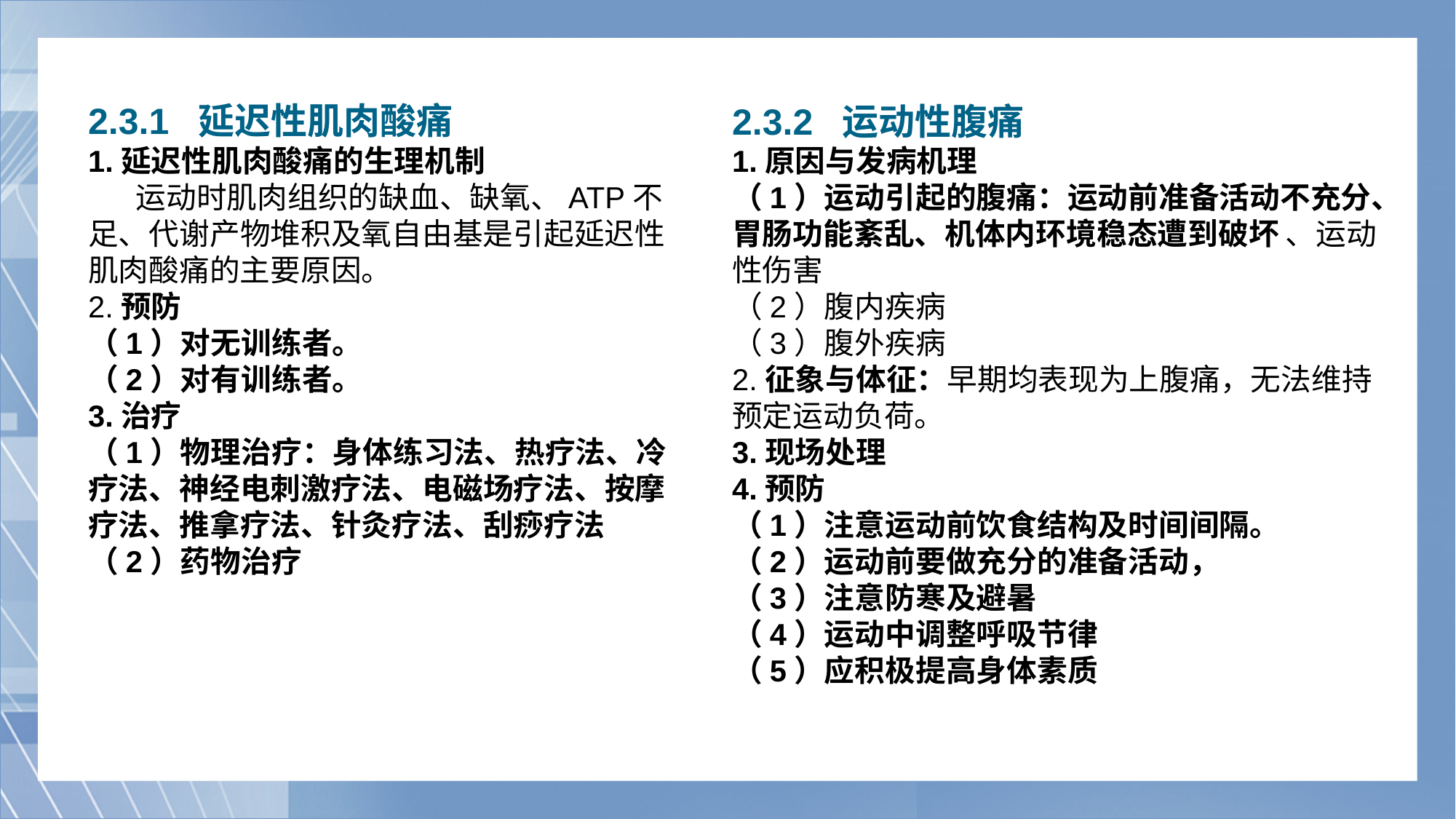

2.3.1  延迟性肌肉酸痛
1.延迟性肌肉酸痛的生理机制
      运动时肌肉组织的缺血、缺氧、ATP不足、代谢产物堆积及氧自由基是引起延迟性肌肉酸痛的主要原因。2.预防（1）对无训练者。（2）对有训练者。3.治疗（1）物理治疗：身体练习法、热疗法、冷疗法、神经电刺激疗法、电磁场疗法、按摩疗法、推拿疗法、针灸疗法、刮痧疗法（2）药物治疗
2.3.2  运动性腹痛
1.原因与发病机理（1）运动引起的腹痛：运动前准备活动不充分、胃肠功能紊乱、机体内环境稳态遭到破坏 、运动性伤害（2）腹内疾病（3）腹外疾病2.征象与体征：早期均表现为上腹痛，无法维持预定运动负荷。
3.现场处理4.预防（1）注意运动前饮食结构及时间间隔。（2）运动前要做充分的准备活动，（3）注意防寒及避暑（4）运动中调整呼吸节律（5）应积极提高身体素质